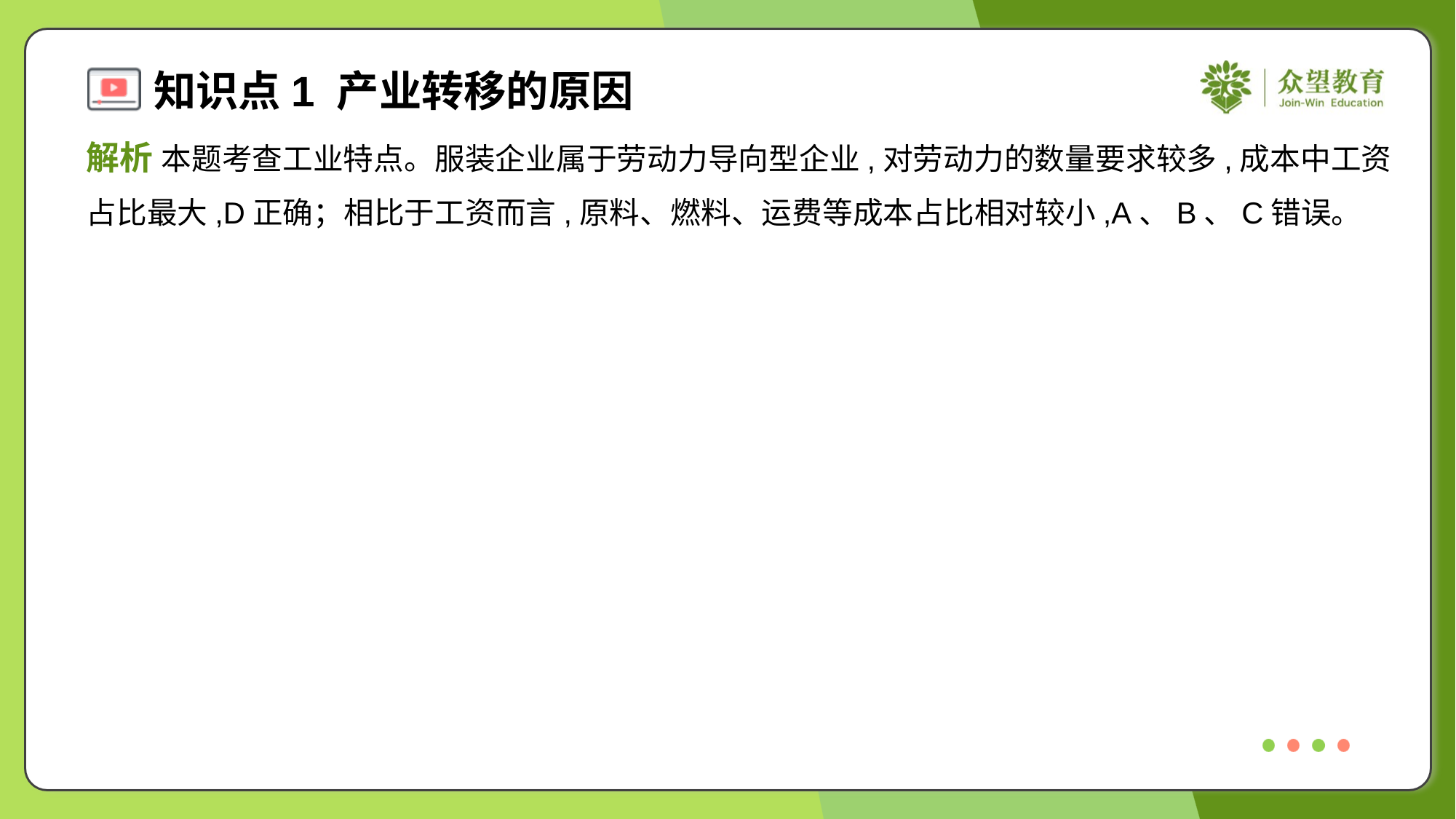

解析 本题考查工业特点。服装企业属于劳动力导向型企业,对劳动力的数量要求较多,成本中工资
占比最大,D正确；相比于工资而言,原料、燃料、运费等成本占比相对较小,A、B、C错误。